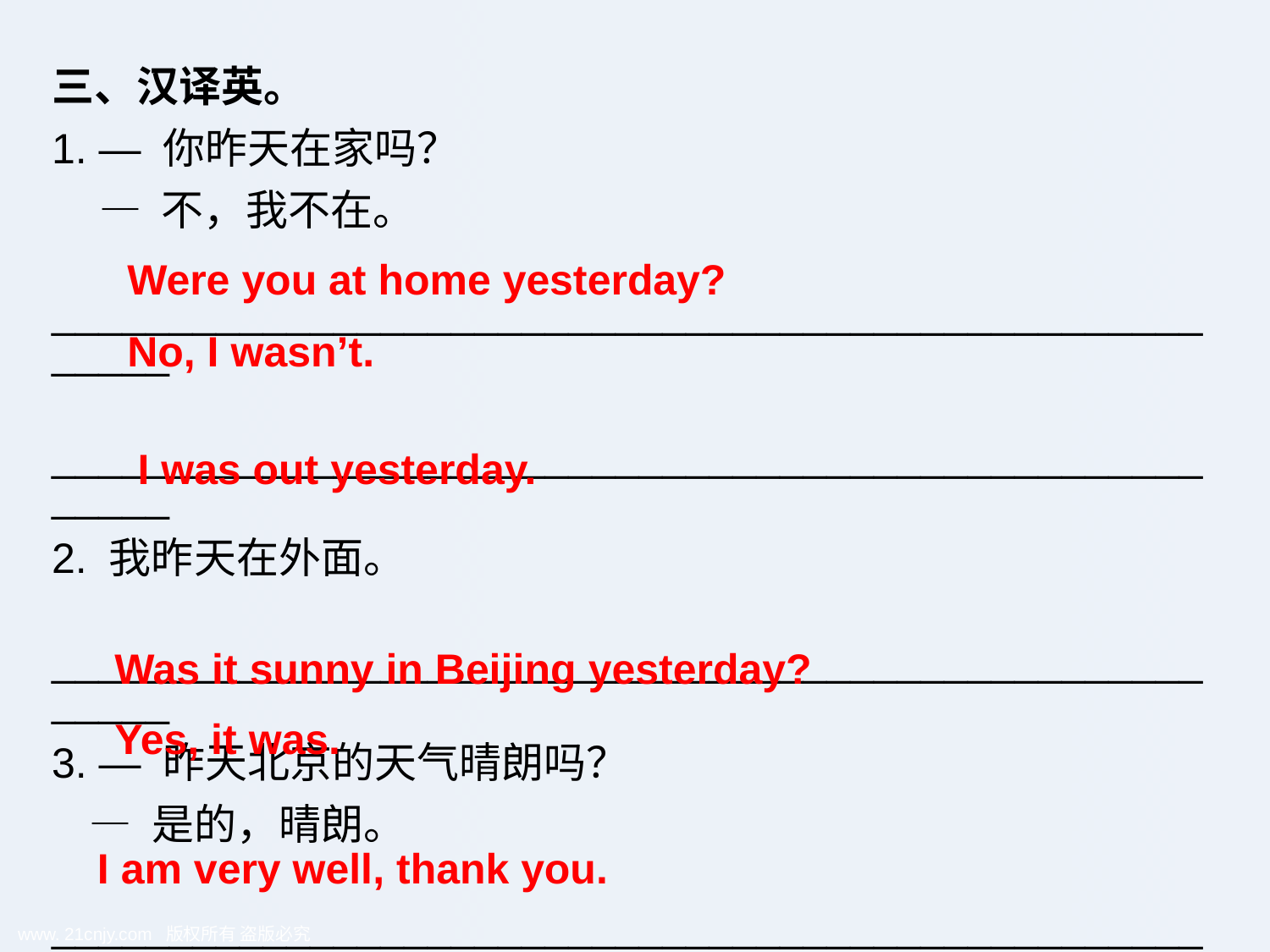

三、汉译英。
1. — 你昨天在家吗？
     — 不，我不在。
     ______________________________________________________
     ______________________________________________________
2. 我昨天在外面。
     ______________________________________________________
3. — 昨天北京的天气晴朗吗？
    — 是的，晴朗。
    ______________________________________________________
   ______________________________________________________
4. 我很健康，谢谢。
______________________________________________________
Were you at home yesterday?
No, I wasn’t.
I was out yesterday.
Was it sunny in Beijing yesterday?
Yes, it was.
I am very well, thank you.